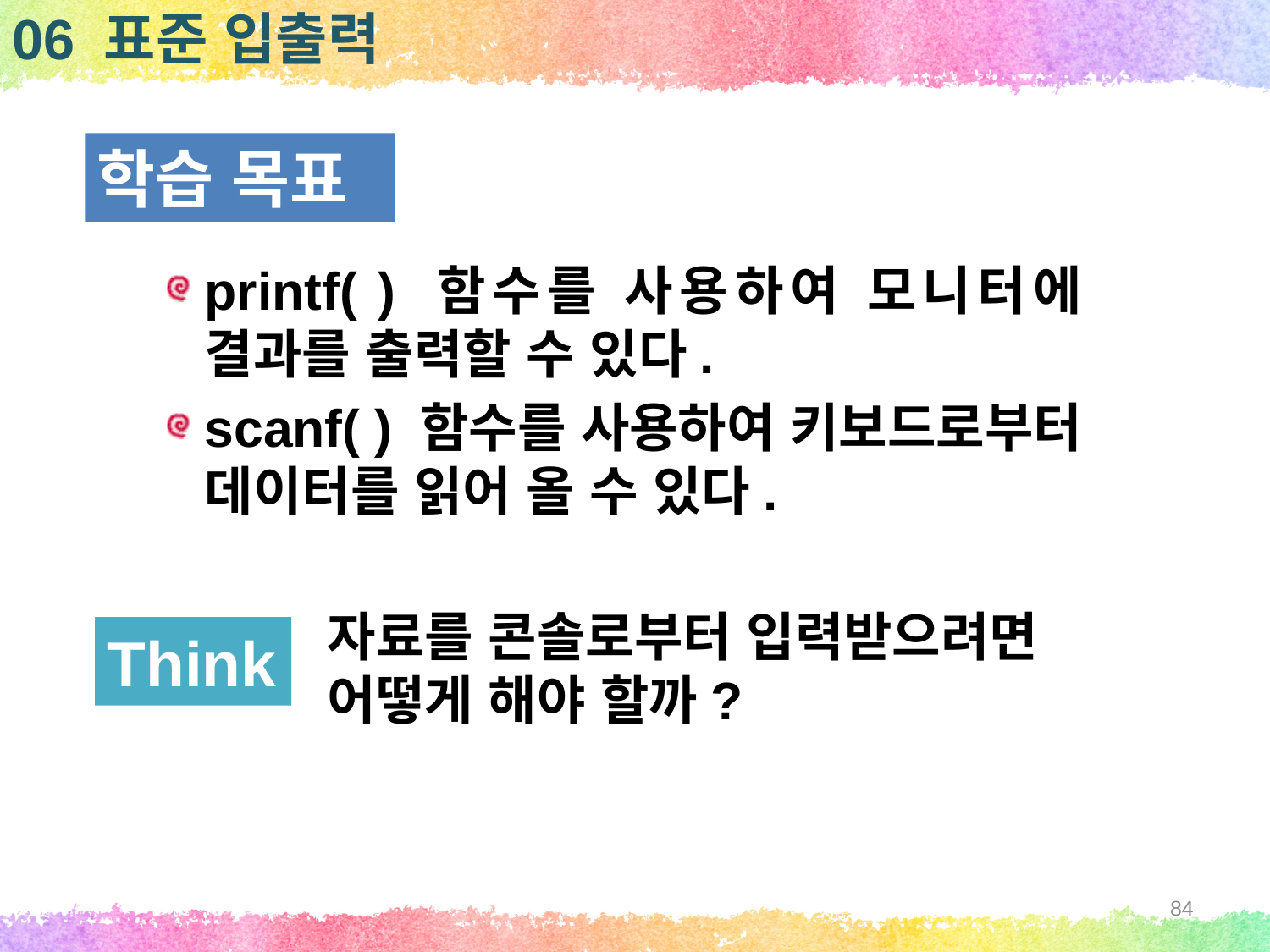

06 표준 입출력
학습 목표
printf( ) 함수를 사용하여 모니터에 결과를 출력할 수 있다.
scanf( ) 함수를 사용하여 키보드로부터 데이터를 읽어 올 수 있다.
자료를 콘솔로부터 입력받으려면 어떻게 해야 할까?
Think
84